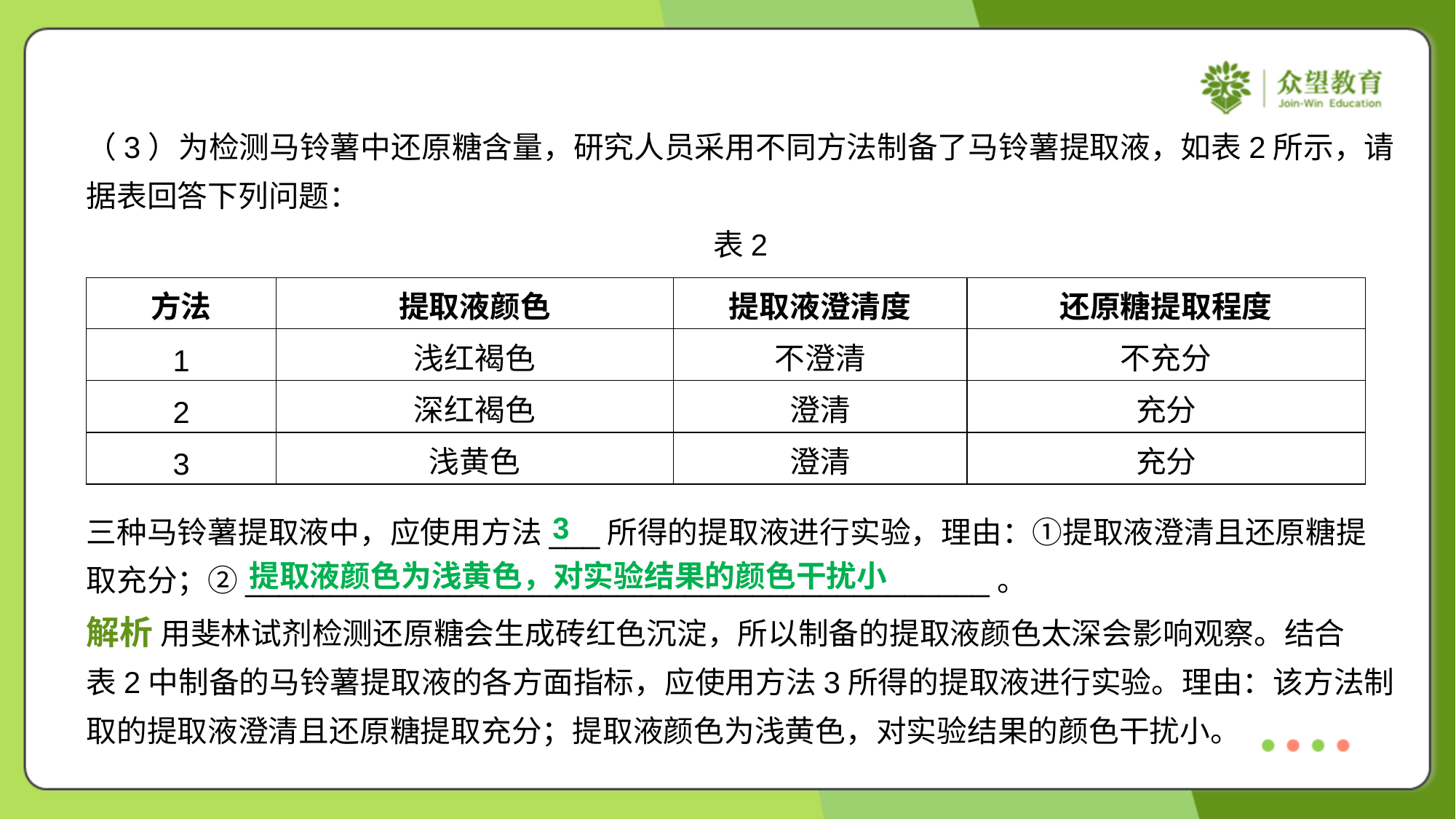

（3）为检测马铃薯中还原糖含量，研究人员采用不同方法制备了马铃薯提取液，如表2所示，请
据表回答下列问题：
表2
| 方法 | 提取液颜色 | 提取液澄清度 | 还原糖提取程度 |
| --- | --- | --- | --- |
| 1 | 浅红褐色 | 不澄清 | 不充分 |
| 2 | 深红褐色 | 澄清 | 充分 |
| 3 | 浅黄色 | 澄清 | 充分 |
3
三种马铃薯提取液中，应使用方法___所得的提取液进行实验，理由：①提取液澄清且还原糖提
取充分；②____________________________________________。
提取液颜色为浅黄色，对实验结果的颜色干扰小
解析 用斐林试剂检测还原糖会生成砖红色沉淀，所以制备的提取液颜色太深会影响观察。结合
表2中制备的马铃薯提取液的各方面指标，应使用方法3所得的提取液进行实验。理由：该方法制
取的提取液澄清且还原糖提取充分；提取液颜色为浅黄色，对实验结果的颜色干扰小。